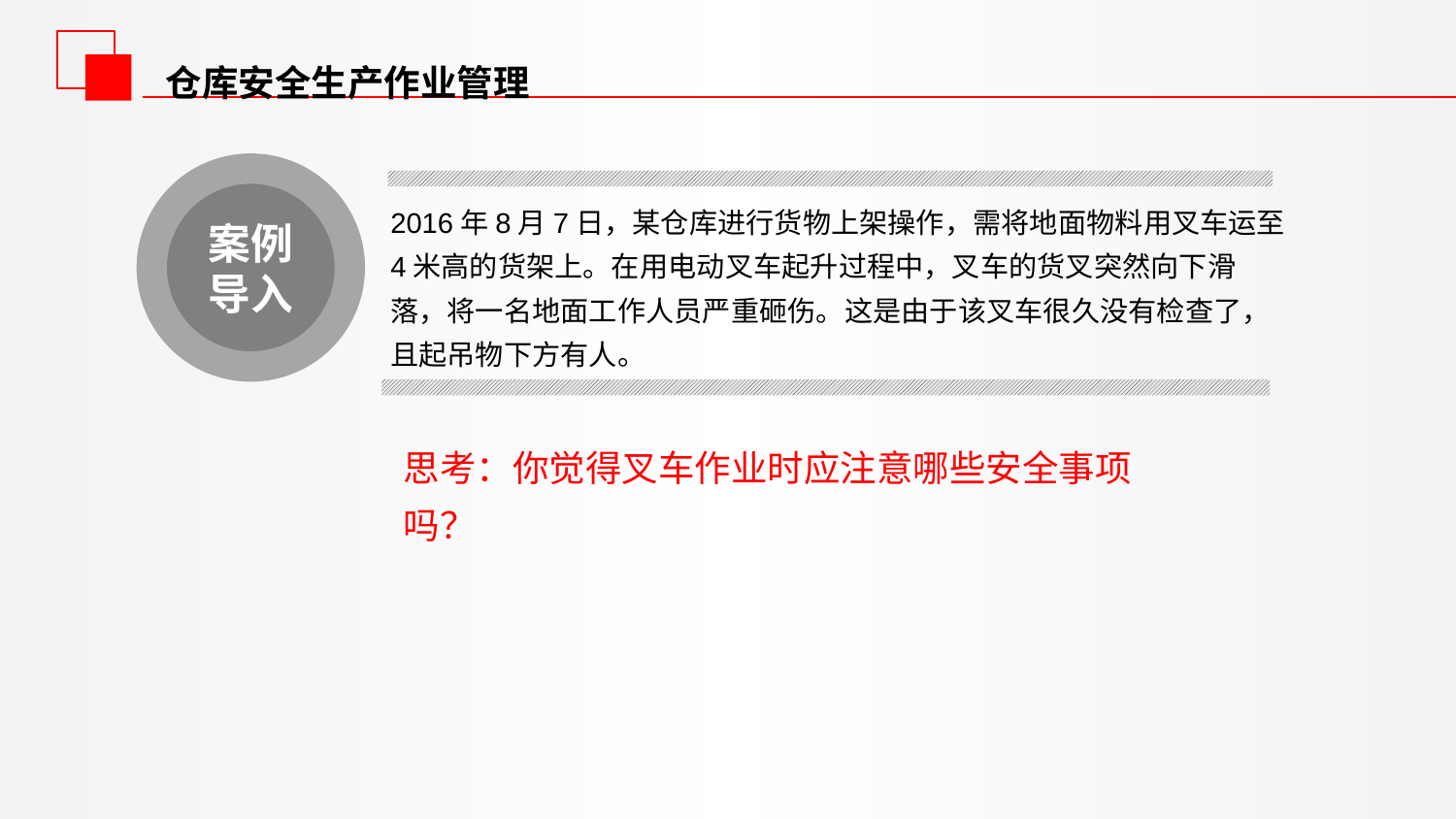

仓库安全生产作业管理
案例导入

2016年8月7日，某仓库进行货物上架操作，需将地面物料用叉车运至4米高的货架上。在用电动叉车起升过程中，叉车的货叉突然向下滑落，将一名地面工作人员严重砸伤。这是由于该叉车很久没有检查了，且起吊物下方有人。

思考：你觉得叉车作业时应注意哪些安全事项吗？